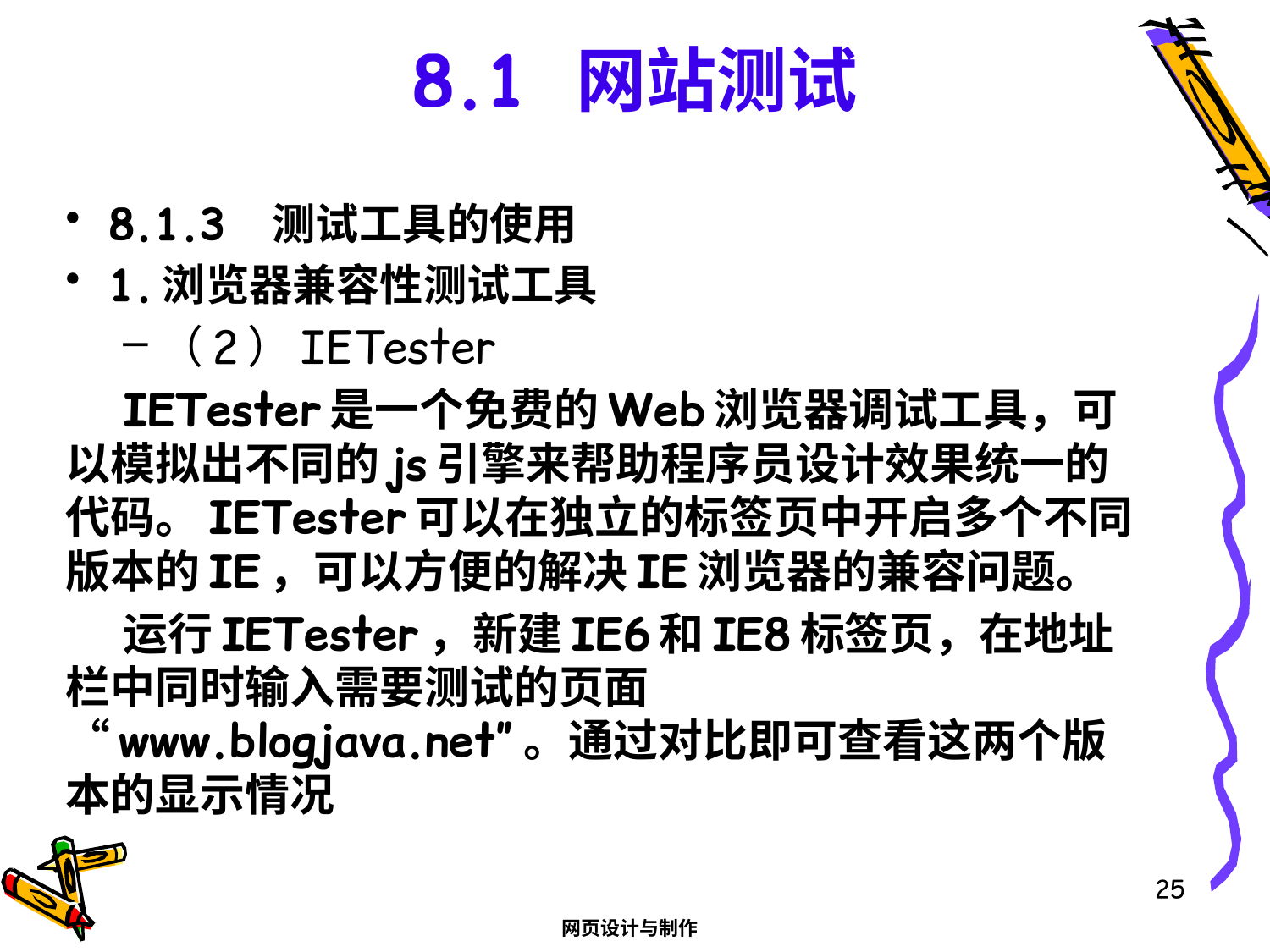

# 8.1 网站测试
8.1.3  测试工具的使用
1.浏览器兼容性测试工具
（2）IETester
IETester是一个免费的Web浏览器调试工具，可以模拟出不同的js引擎来帮助程序员设计效果统一的代码。IETester可以在独立的标签页中开启多个不同版本的IE，可以方便的解决IE浏览器的兼容问题。
运行IETester，新建IE6和IE8标签页，在地址栏中同时输入需要测试的页面 “www.blogjava.net”。通过对比即可查看这两个版本的显示情况
25
网页设计与制作